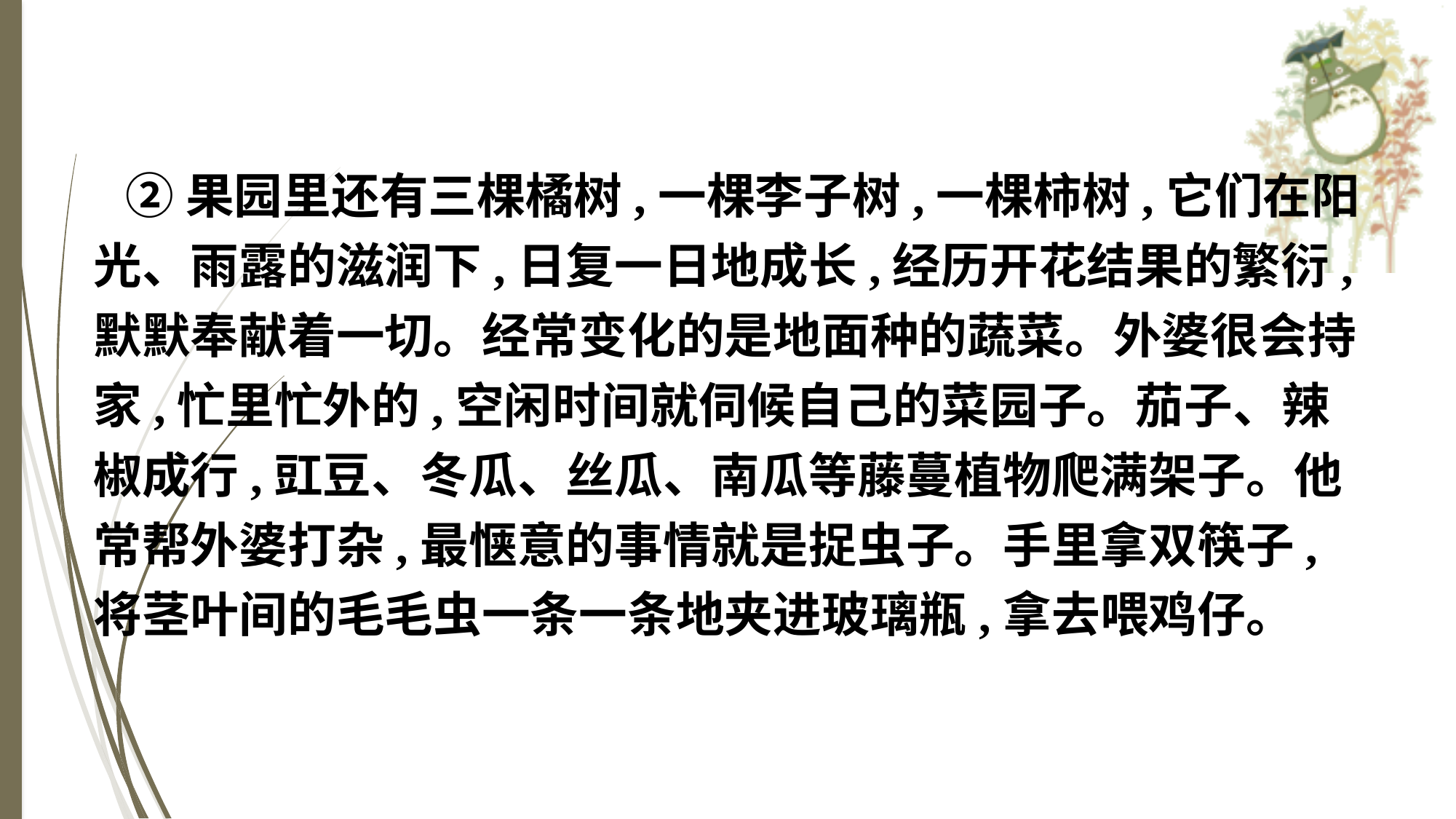

②果园里还有三棵橘树,一棵李子树,一棵柿树,它们在阳光、雨露的滋润下,日复一日地成长,经历开花结果的繁衍,默默奉献着一切。经常变化的是地面种的蔬菜。外婆很会持家,忙里忙外的,空闲时间就伺候自己的菜园子。茄子、辣椒成行,豇豆、冬瓜、丝瓜、南瓜等藤蔓植物爬满架子。他常帮外婆打杂,最惬意的事情就是捉虫子。手里拿双筷子,将茎叶间的毛毛虫一条一条地夹进玻璃瓶,拿去喂鸡仔。